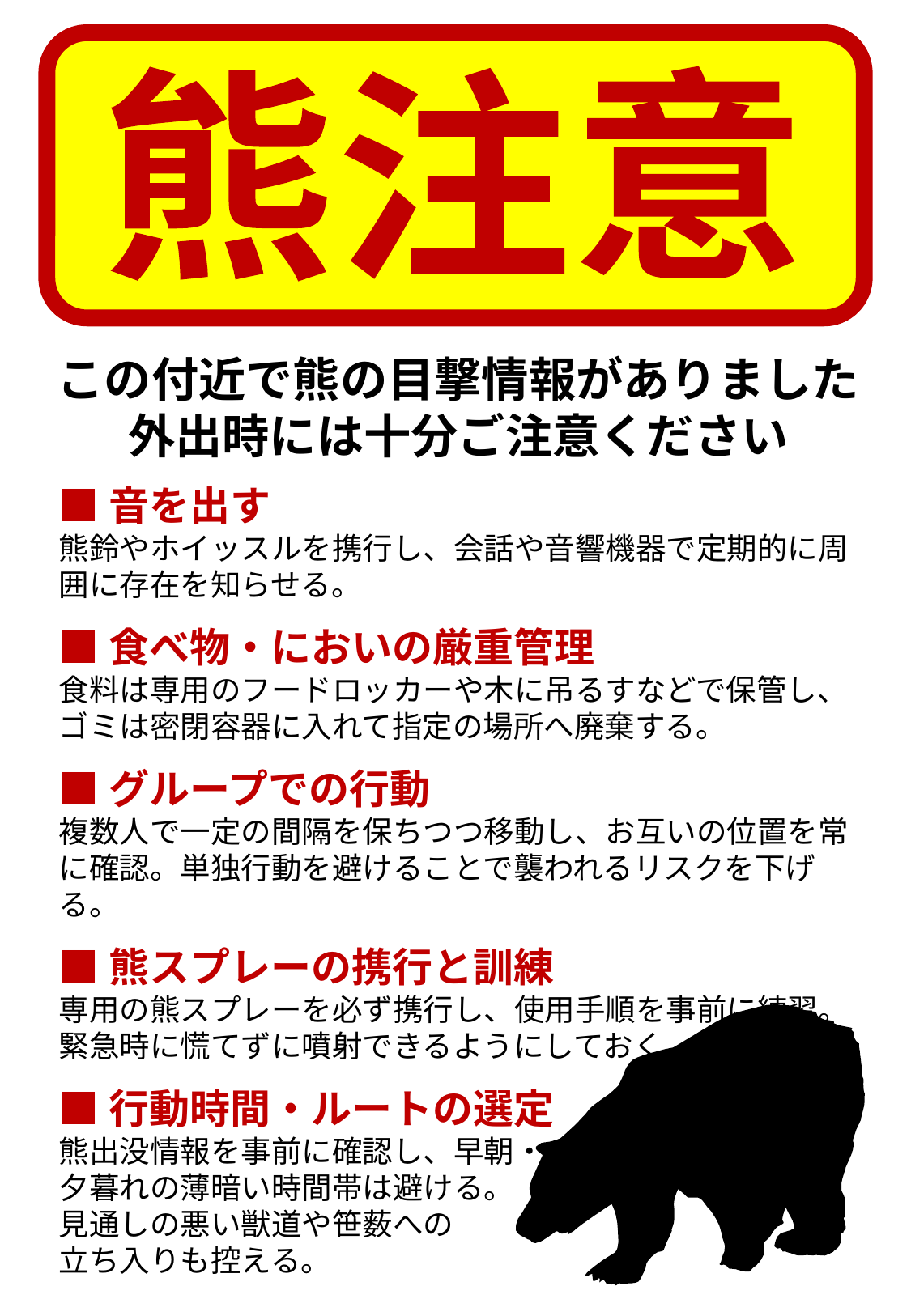

熊注意
この付近で熊の目撃情報がありました
外出時には十分ご注意ください
■音を出す
熊鈴やホイッスルを携行し、会話や音響機器で定期的に周囲に存在を知らせる。
■食べ物・においの厳重管理
食料は専用のフードロッカーや木に吊るすなどで保管し、ゴミは密閉容器に入れて指定の場所へ廃棄する。
■グループでの行動
複数人で一定の間隔を保ちつつ移動し、お互いの位置を常に確認。単独行動を避けることで襲われるリスクを下げる。
■熊スプレーの携行と訓練
専用の熊スプレーを必ず携行し、使用手順を事前に練習。緊急時に慌てずに噴射できるようにしておく。
■行動時間・ルートの選定
熊出没情報を事前に確認し、早朝・
夕暮れの薄暗い時間帯は避ける。
見通しの悪い獣道や笹薮への
立ち入りも控える。